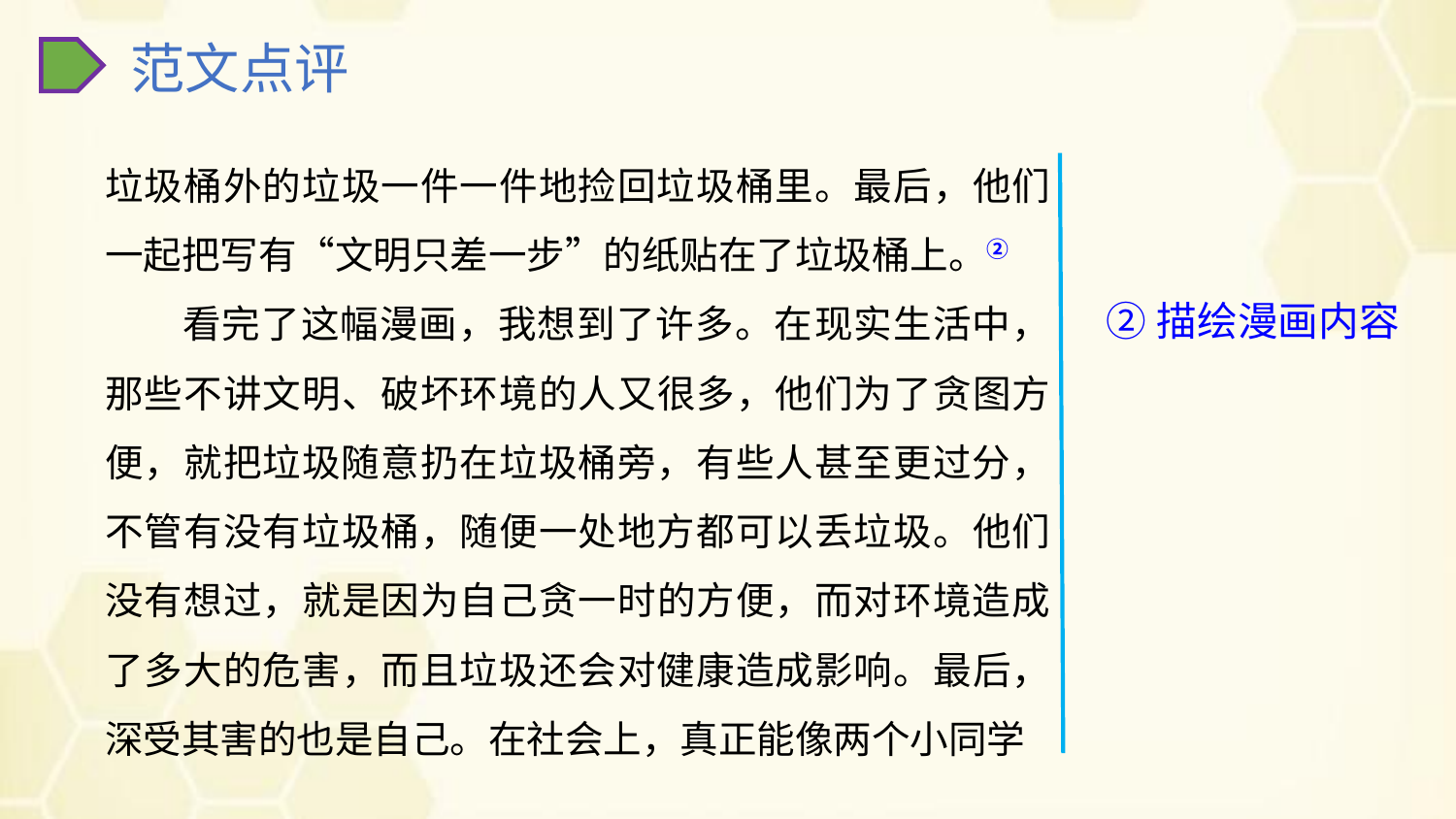

范文点评

垃圾桶外的垃圾一件一件地捡回垃圾桶里。最后，他们一起把写有“文明只差一步”的纸贴在了垃圾桶上。②
       看完了这幅漫画，我想到了许多。在现实生活中，那些不讲文明、破坏环境的人又很多，他们为了贪图方便，就把垃圾随意扔在垃圾桶旁，有些人甚至更过分，不管有没有垃圾桶，随便一处地方都可以丢垃圾。他们没有想过，就是因为自己贪一时的方便，而对环境造成了多大的危害，而且垃圾还会对健康造成影响。最后，深受其害的也是自己。在社会上，真正能像两个小同学
②描绘漫画内容